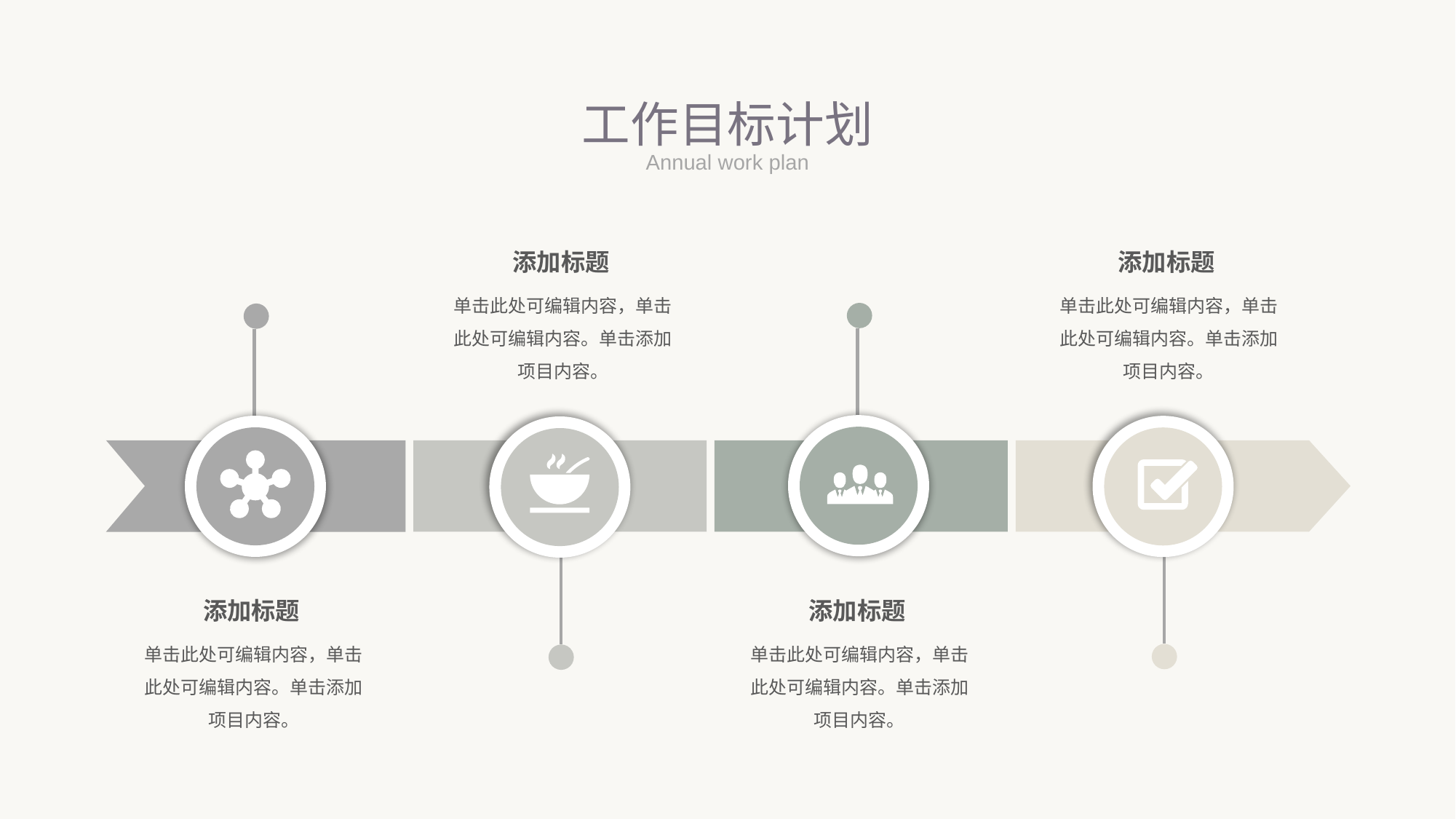

工作目标计划
Annual work plan
添加标题
添加标题
单击此处可编辑内容，单击此处可编辑内容。单击添加项目内容。
单击此处可编辑内容，单击此处可编辑内容。单击添加项目内容。

添加标题
添加标题
单击此处可编辑内容，单击此处可编辑内容。单击添加项目内容。
单击此处可编辑内容，单击此处可编辑内容。单击添加项目内容。